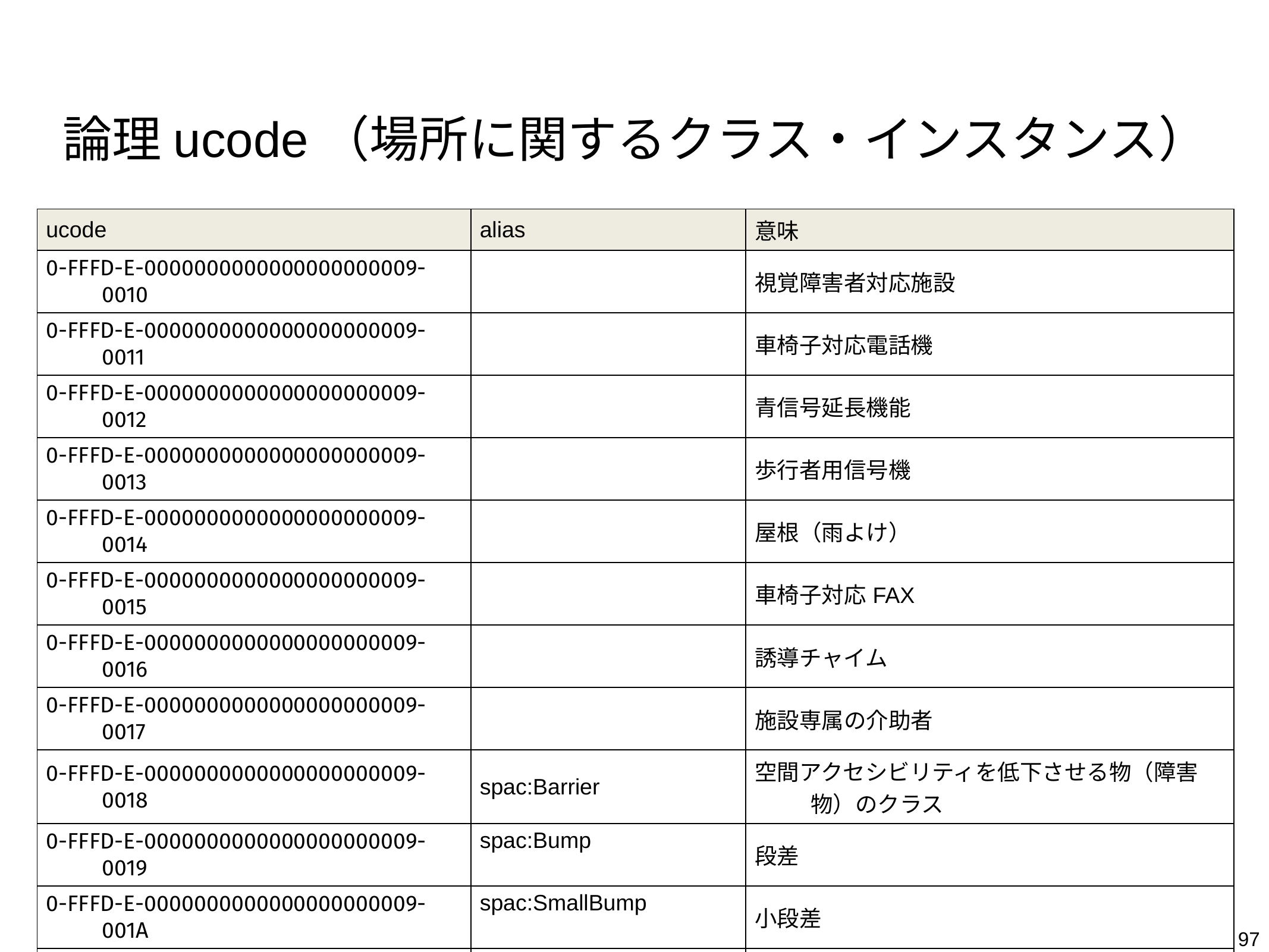

# 論理ucode（場所に関するクラス・インスタンス）
| ucode | alias | 意味 |
| --- | --- | --- |
| 0-FFFD-E-0000000000000000000009-0010 |  | 視覚障害者対応施設 |
| 0-FFFD-E-0000000000000000000009-0011 |  | 車椅子対応電話機 |
| 0-FFFD-E-0000000000000000000009-0012 |  | 青信号延長機能 |
| 0-FFFD-E-0000000000000000000009-0013 |  | 歩行者用信号機 |
| 0-FFFD-E-0000000000000000000009-0014 |  | 屋根（雨よけ） |
| 0-FFFD-E-0000000000000000000009-0015 |  | 車椅子対応FAX |
| 0-FFFD-E-0000000000000000000009-0016 |  | 誘導チャイム |
| 0-FFFD-E-0000000000000000000009-0017 |  | 施設専属の介助者 |
| 0-FFFD-E-0000000000000000000009-0018 | spac:Barrier | 空間アクセシビリティを低下させる物（障害物）のクラス |
| 0-FFFD-E-0000000000000000000009-0019 | spac:Bump | 段差 |
| 0-FFFD-E-0000000000000000000009-001A | spac:SmallBump | 小段差 |
| 0-FFFD-E-0000000000000000000009-001B | spac:MiddleBump | 中段差 |
| 0-FFFD-E-0000000000000000000009-001C | spac:LargeBump | 大段差 |
| 0-FFFD-E-0000000000000000000009-001D | spac:Motorway | 車道 |
| 0-FFFD-E-0000000000000000000009-001E | spac:Gutter | 側溝 |
| 0-FFFD-E-0000000000000000000009-001F | spac:RailwayTrack | 軌道 |
97